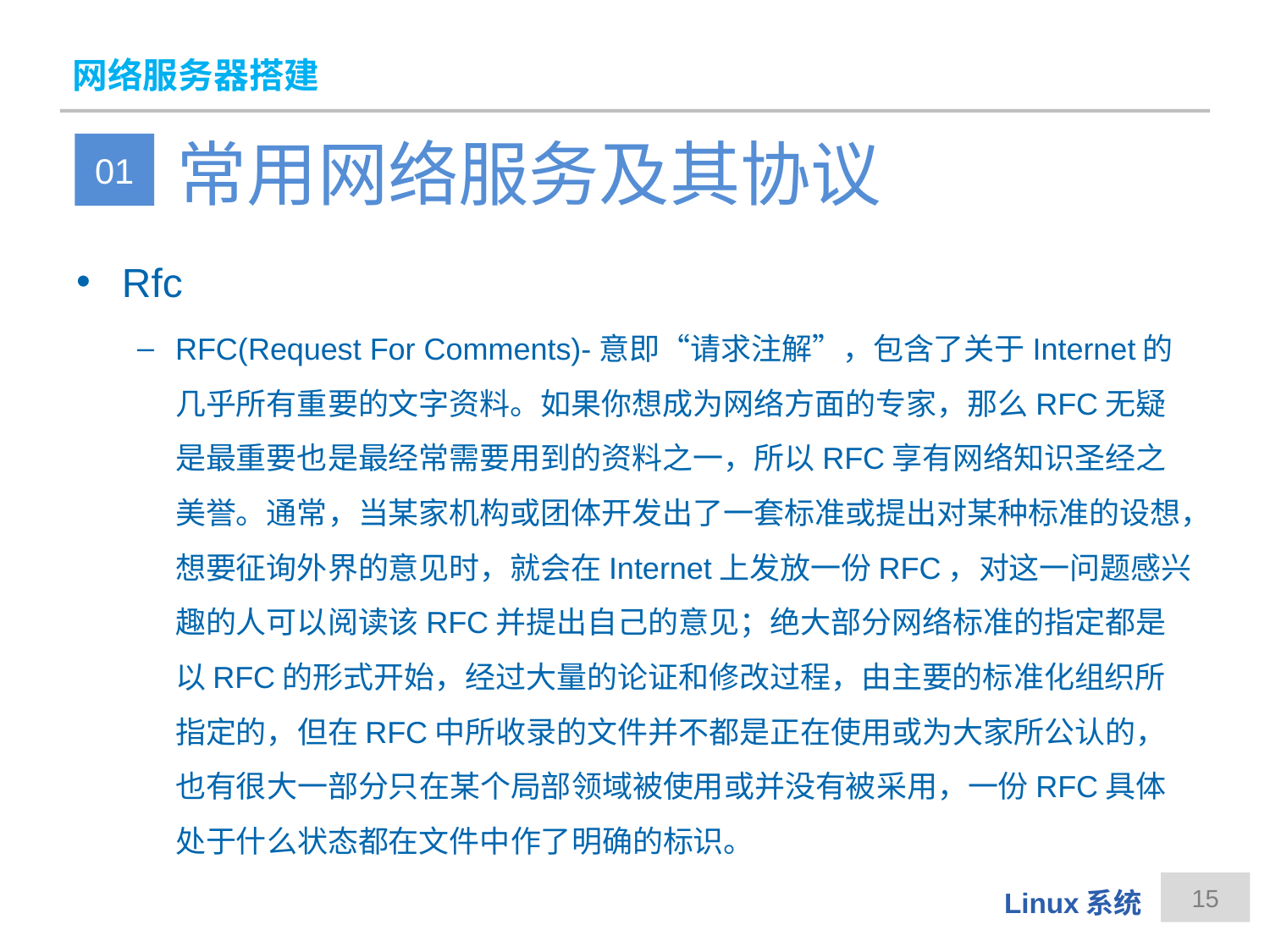

# 网络服务器搭建
常用网络服务及其协议
01
Rfc
RFC(Request For Comments)-意即“请求注解”，包含了关于Internet的几乎所有重要的文字资料。如果你想成为网络方面的专家，那么RFC无疑是最重要也是最经常需要用到的资料之一，所以RFC享有网络知识圣经之美誉。通常，当某家机构或团体开发出了一套标准或提出对某种标准的设想，想要征询外界的意见时，就会在Internet上发放一份RFC，对这一问题感兴趣的人可以阅读该RFC并提出自己的意见；绝大部分网络标准的指定都是以RFC的形式开始，经过大量的论证和修改过程，由主要的标准化组织所指定的，但在RFC中所收录的文件并不都是正在使用或为大家所公认的，也有很大一部分只在某个局部领域被使用或并没有被采用，一份RFC具体处于什么状态都在文件中作了明确的标识。